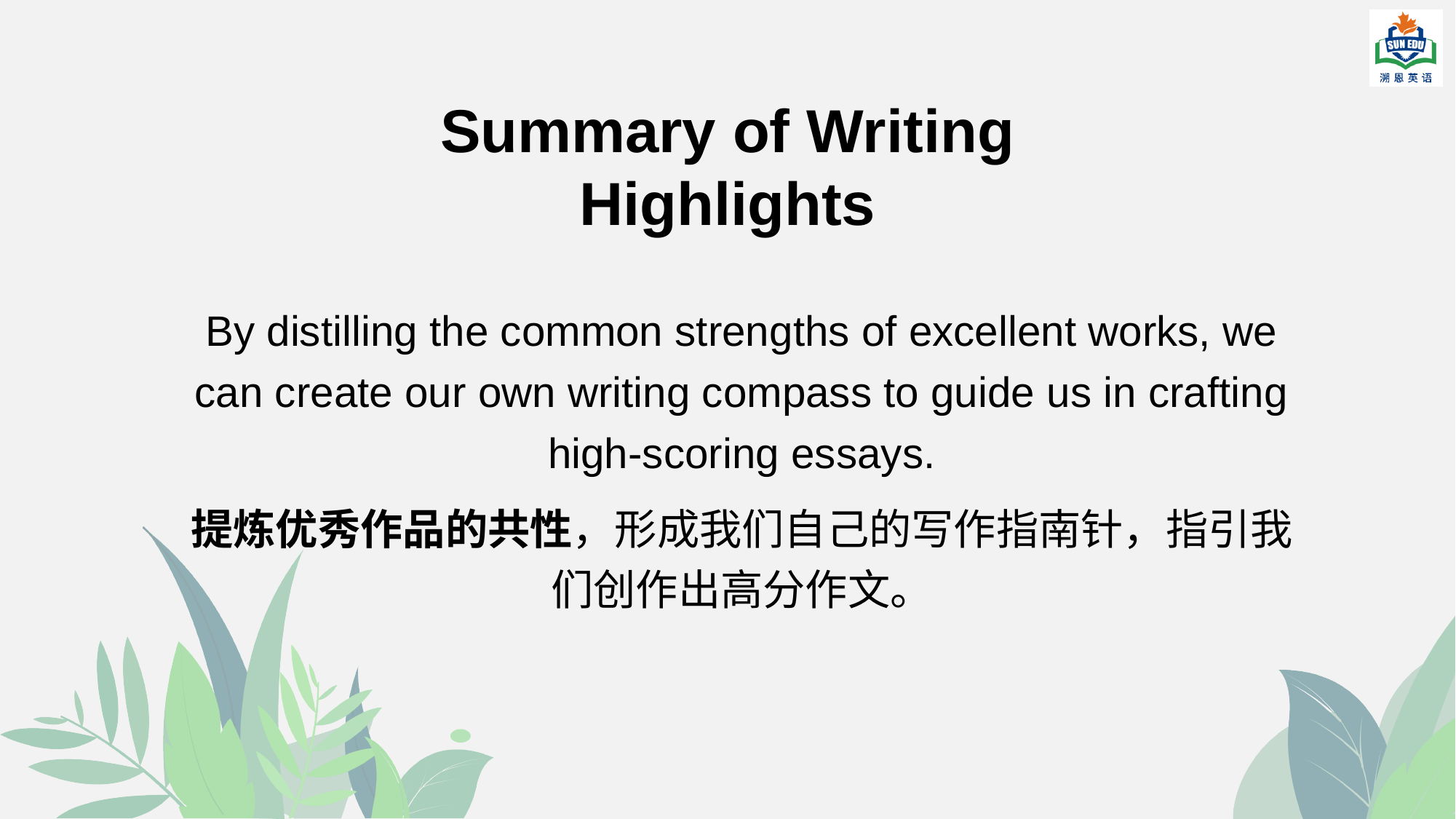

# Summary of Writing Highlights
By distilling the common strengths of excellent works, we can create our own writing compass to guide us in crafting high-scoring essays.
提炼优秀作品的共性，形成我们自己的写作指南针，指引我们创作出高分作文。